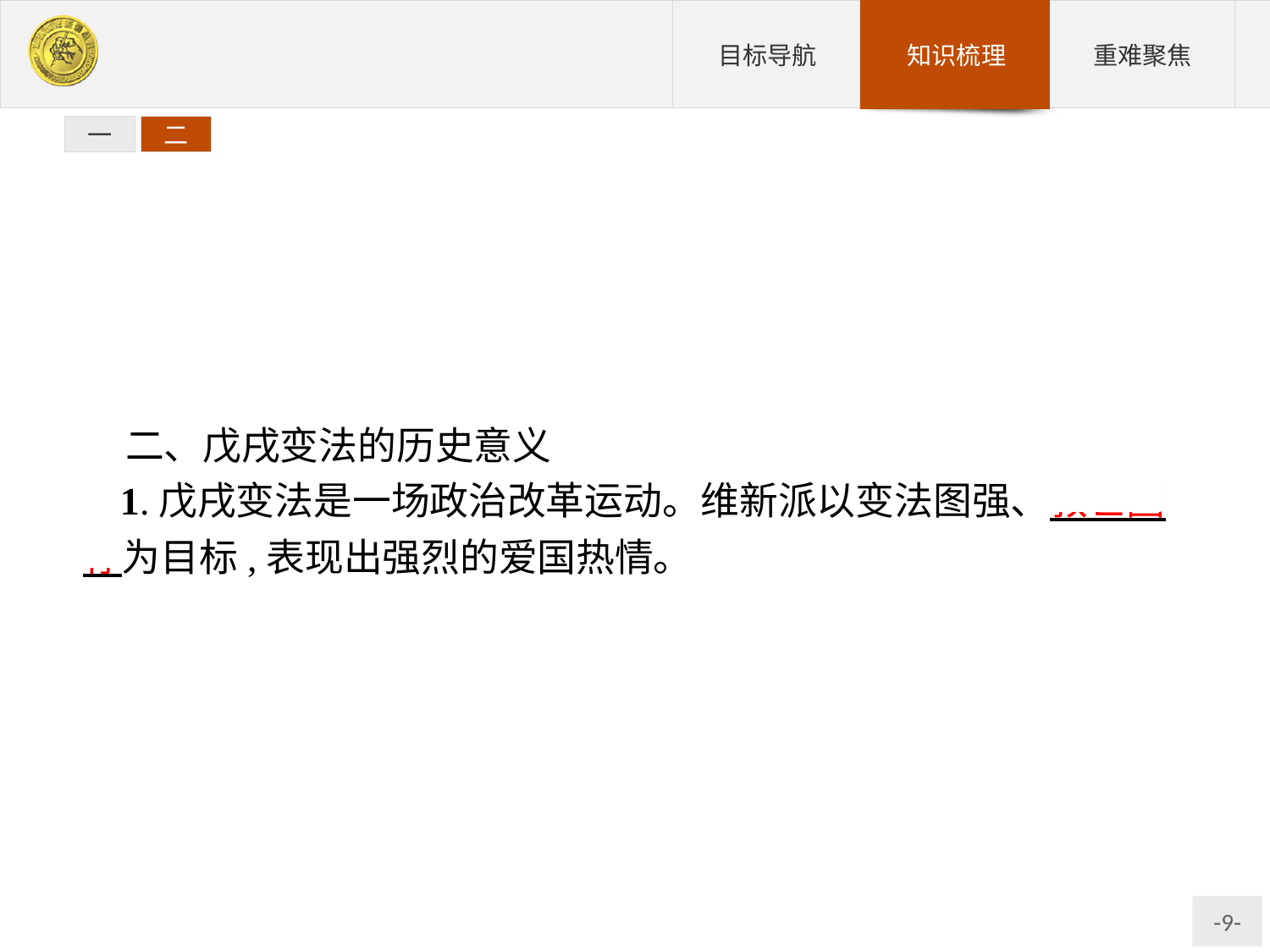

一
二
二、戊戌变法的历史意义
1.戊戌变法是一场政治改革运动。维新派以变法图强、救亡图存为目标,表现出强烈的爱国热情。